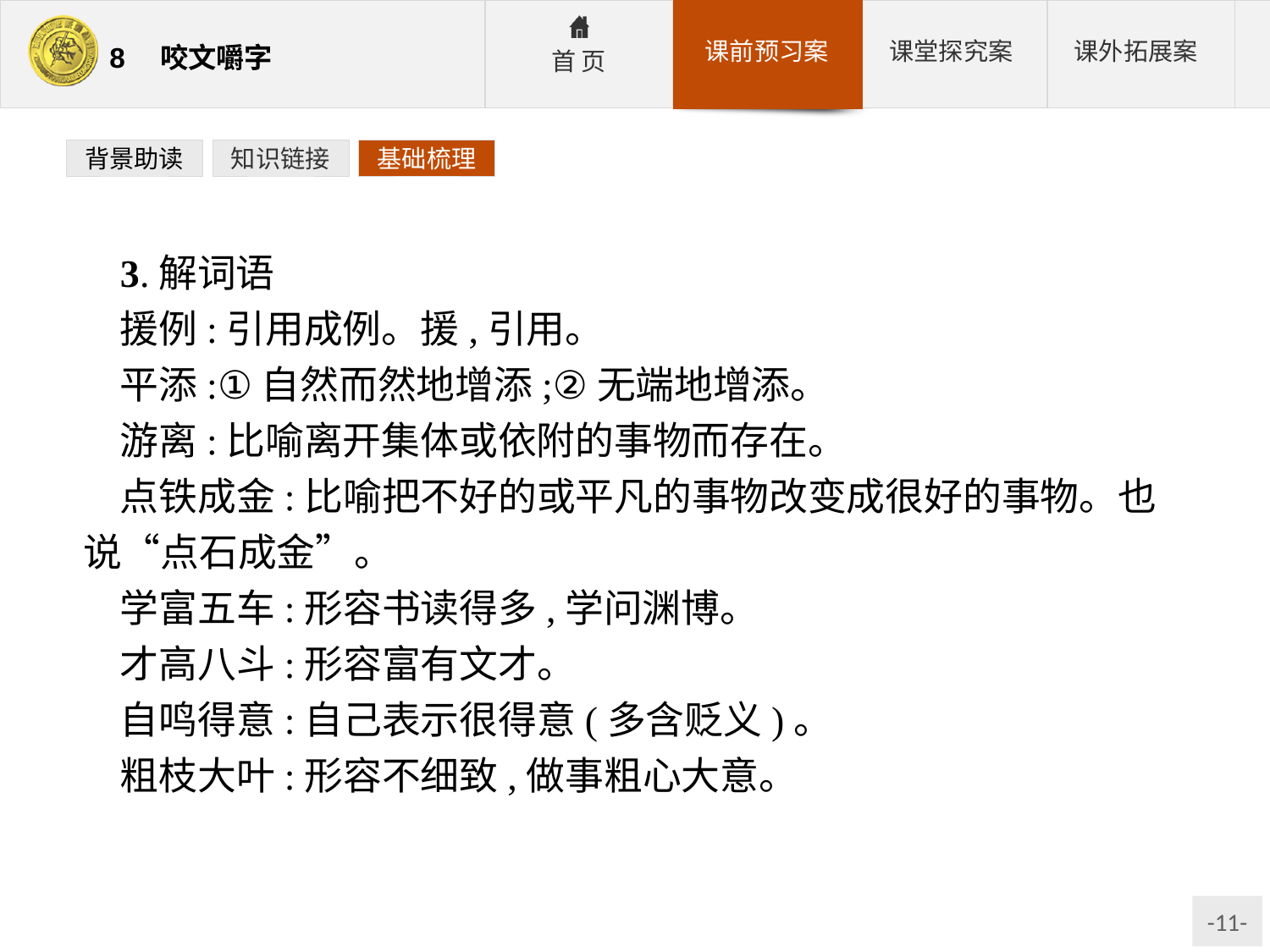

背景助读
知识链接
基础梳理
3.解词语
援例:引用成例。援,引用。
平添:①自然而然地增添;②无端地增添。
游离:比喻离开集体或依附的事物而存在。
点铁成金:比喻把不好的或平凡的事物改变成很好的事物。也说“点石成金”。
学富五车:形容书读得多,学问渊博。
才高八斗:形容富有文才。
自鸣得意:自己表示很得意(多含贬义)。
粗枝大叶:形容不细致,做事粗心大意。